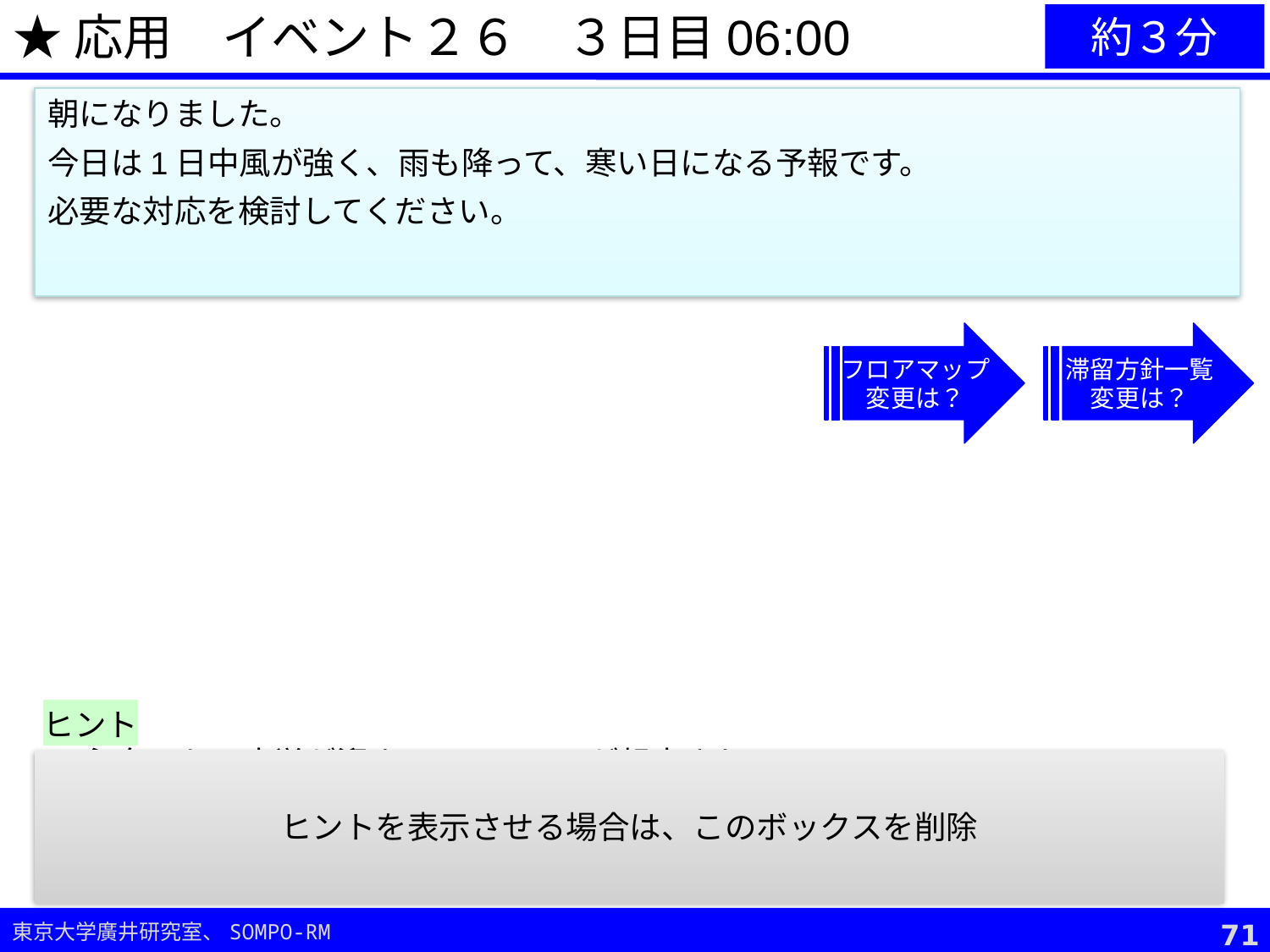

★応用　イベント２６　３日目06:00
約３分
朝になりました。
今日は1日中風が強く、雨も降って、寒い日になる予報です。
必要な対応を検討してください。
フロアマップ
変更は？
滞留方針一覧
変更は？
ヒント
心身ともに疲労が溜まっていることが想定される。
備蓄品の残りにも留意が必要。
ヒントを表示させる場合は、このボックスを削除
71